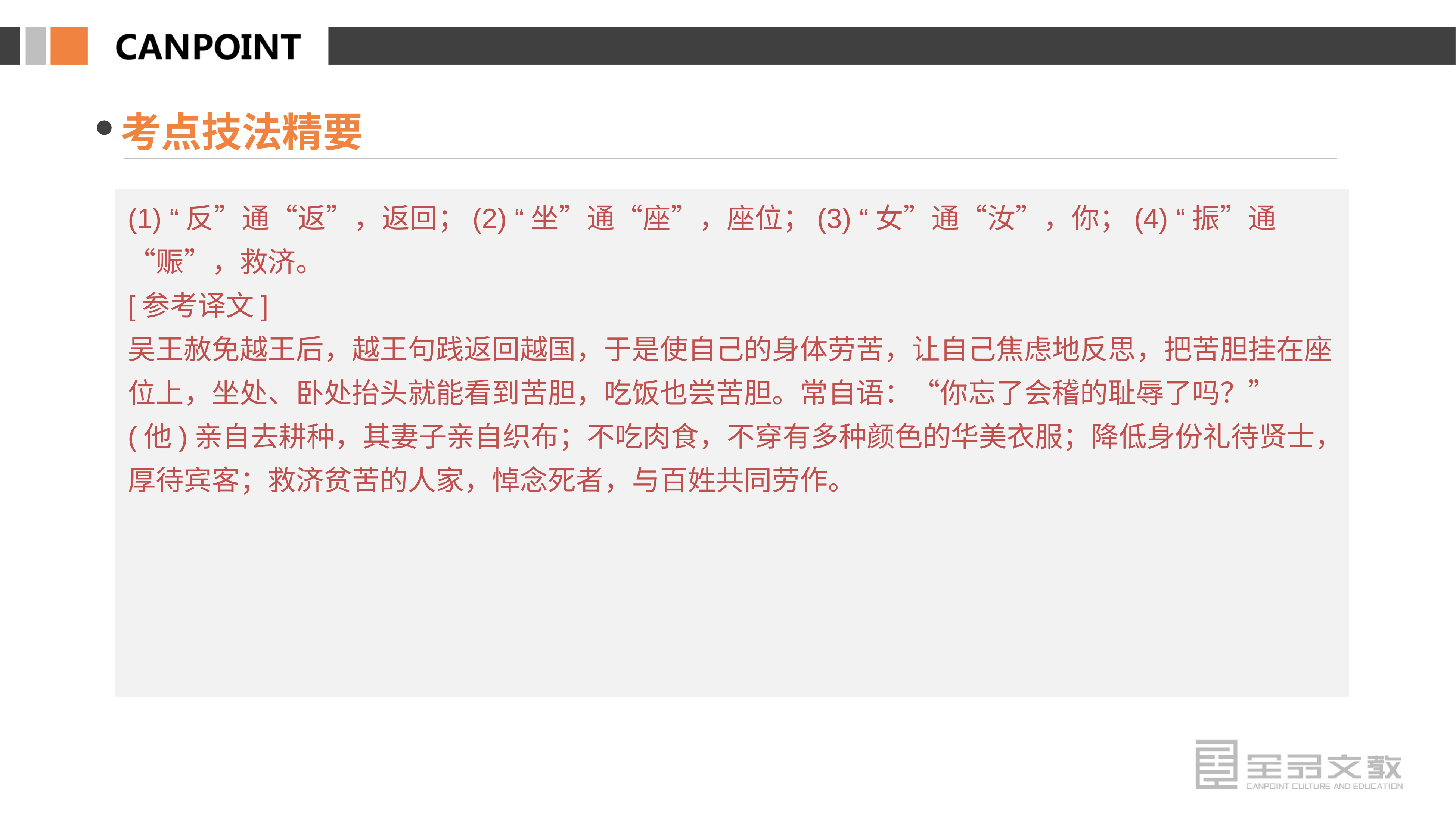

考点技法精要

(1) “反”通“返”，返回；(2) “坐”通“座”，座位；(3) “女”通“汝”，你；(4) “振”通“赈”，救济。
[参考译文]
吴王赦免越王后，越王句践返回越国，于是使自己的身体劳苦，让自己焦虑地反思，把苦胆挂在座位上，坐处、卧处抬头就能看到苦胆，吃饭也尝苦胆。常自语：“你忘了会稽的耻辱了吗？”(他)亲自去耕种，其妻子亲自织布；不吃肉食，不穿有多种颜色的华美衣服；降低身份礼待贤士，厚待宾客；救济贫苦的人家，悼念死者，与百姓共同劳作。